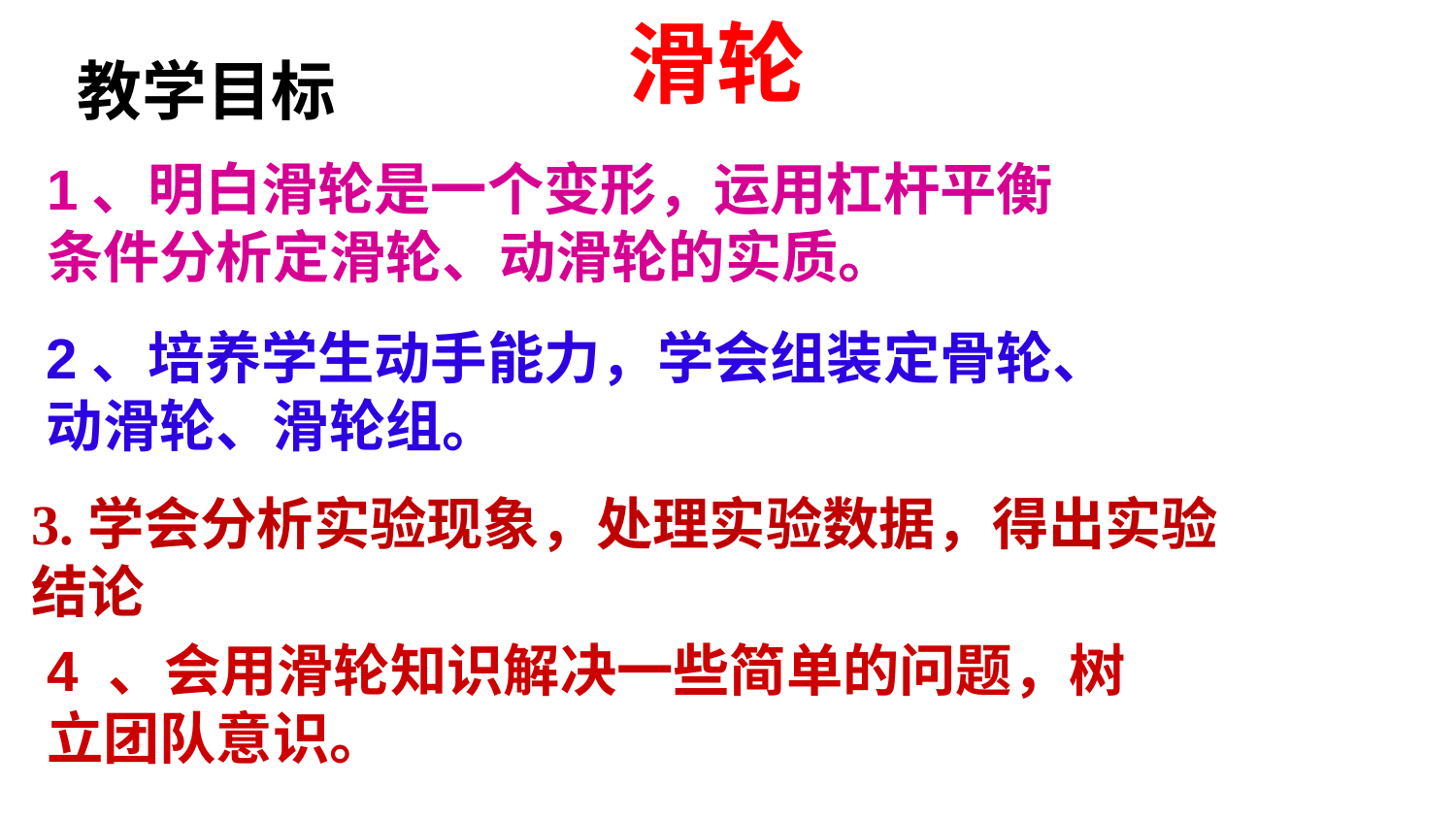

# 滑轮
教学目标
1、明白滑轮是一个变形，运用杠杆平衡条件分析定滑轮、动滑轮的实质。
2、培养学生动手能力，学会组装定骨轮、动滑轮、滑轮组。
3.学会分析实验现象，处理实验数据，得出实验结论
4 、会用滑轮知识解决一些简单的问题，树立团队意识。